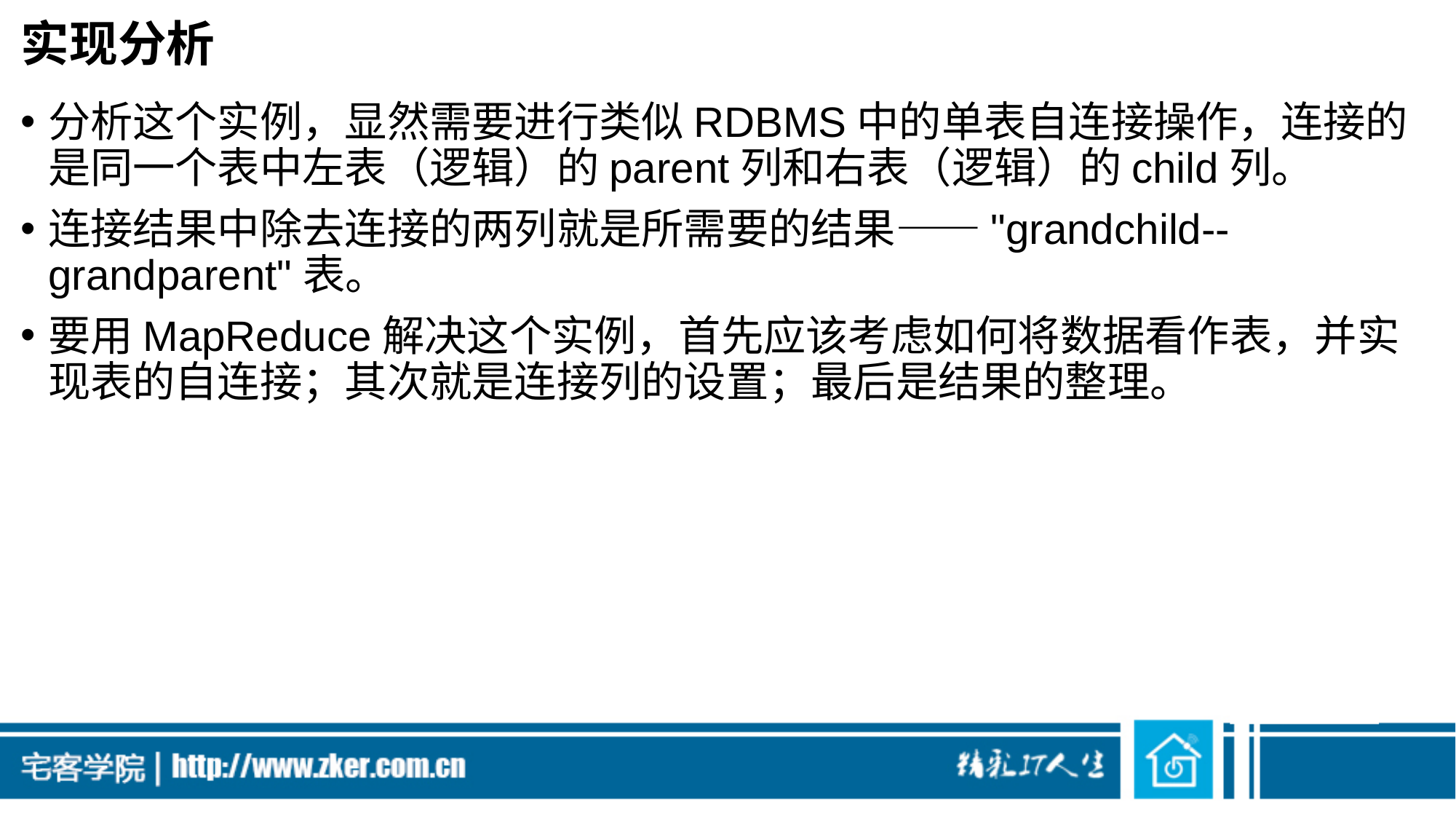

# 实现分析
分析这个实例，显然需要进行类似RDBMS中的单表自连接操作，连接的是同一个表中左表（逻辑）的parent列和右表（逻辑）的child列。
连接结果中除去连接的两列就是所需要的结果——"grandchild--grandparent"表。
要用MapReduce解决这个实例，首先应该考虑如何将数据看作表，并实现表的自连接；其次就是连接列的设置；最后是结果的整理。